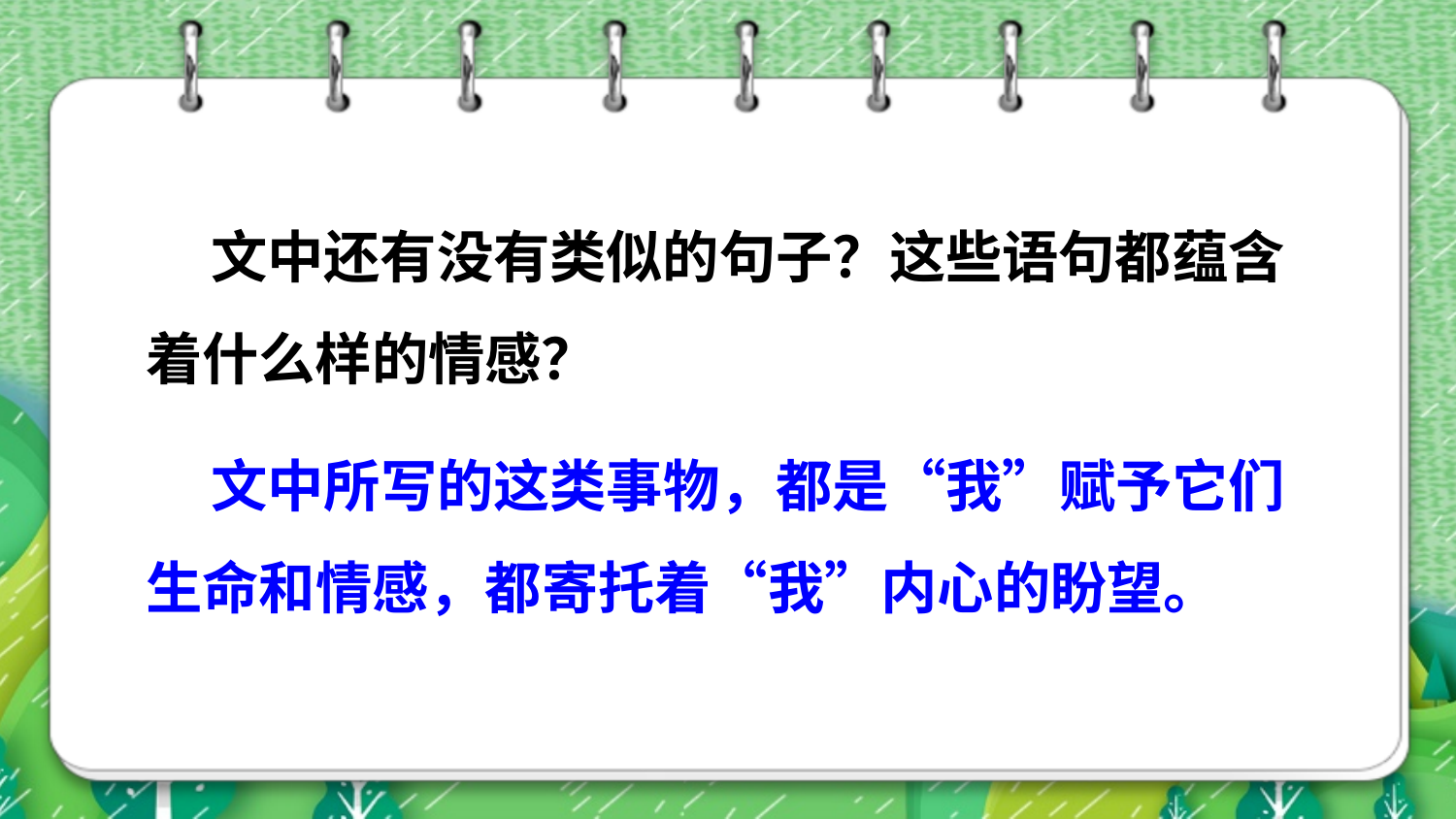

文中还有没有类似的句子？这些语句都蕴含着什么样的情感？
    文中所写的这类事物，都是“我”赋予它们生命和情感，都寄托着“我”内心的盼望。